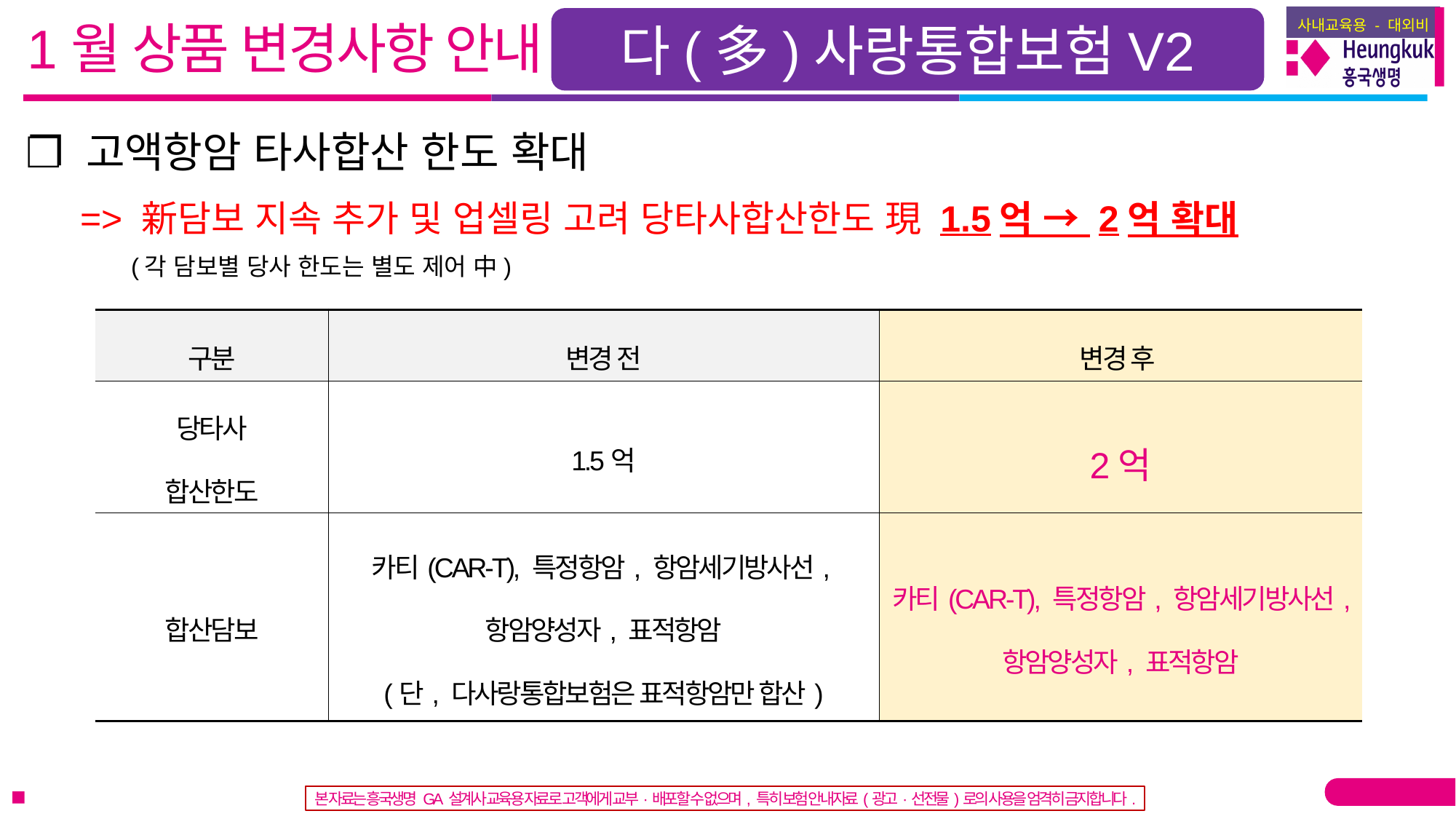

1월 상품 변경사항 안내
다(多)사랑통합보험V2
❐ 고액항암 타사합산 한도 확대
=> 新담보 지속 추가 및 업셀링 고려 당타사합산한도 現 1.5억 → 2억 확대
     (각 담보별 당사 한도는 별도 제어 中)
| 구분 | 변경 전 | 변경 후 |
| --- | --- | --- |
| 당타사 합산한도 | 1.5억 | 2억 |
| 합산담보 | 카티(CAR-T), 특정항암, 항암세기방사선, 항암양성자, 표적항암 (단, 다사랑통합보험은 표적항암만 합산) | 카티(CAR-T), 특정항암, 항암세기방사선, 항암양성자, 표적항암 |